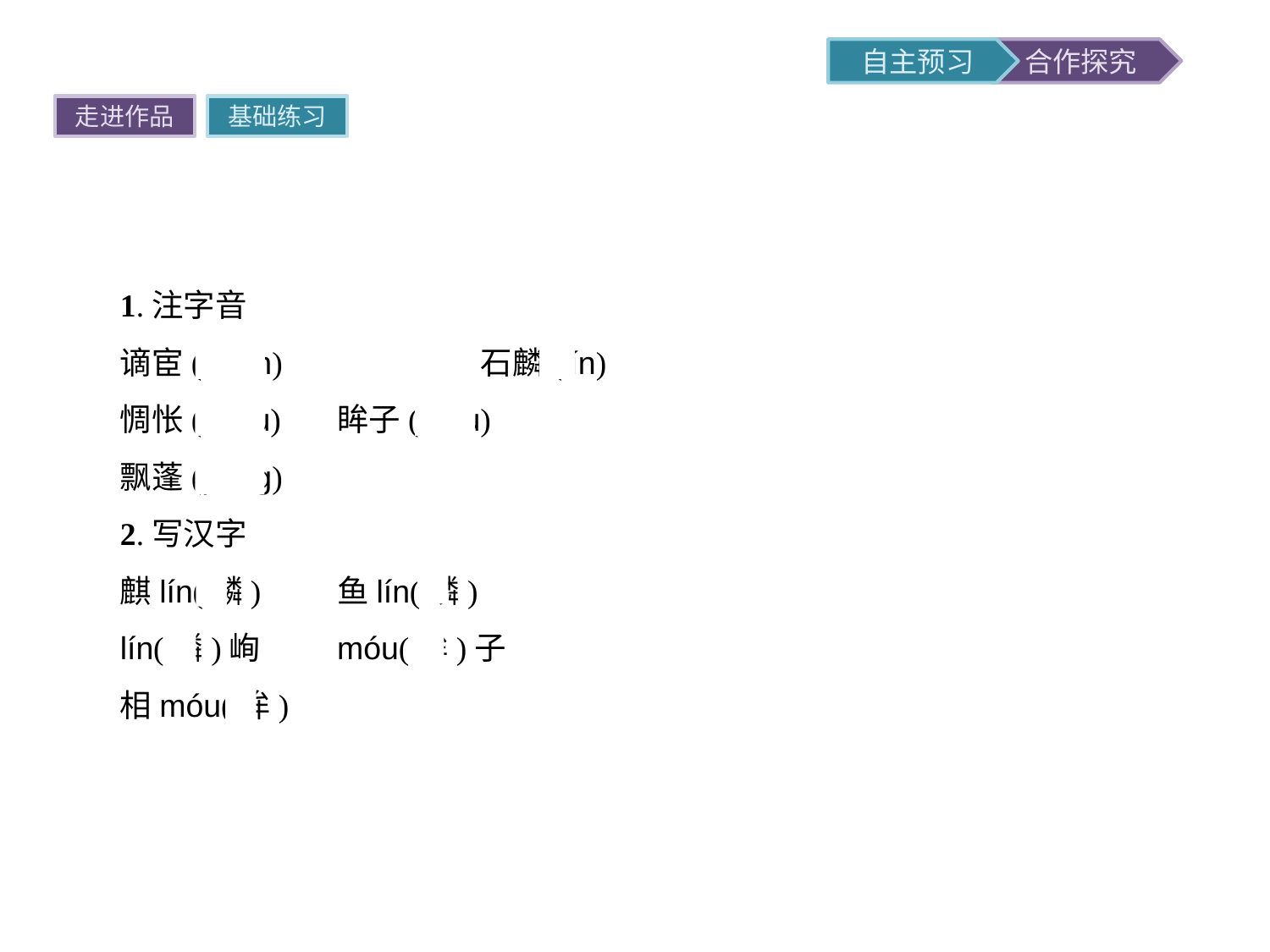

走进作品
基础练习
1.注字音
谪宦(huàn)　　　　　　石麟(lín)
惆怅(chóu)	眸子(móu)
飘蓬(péng)
2.写汉字
麒lín(麟)	鱼lín(鳞)
lín(嶙)峋	móu(眸)子
相móu(侔)